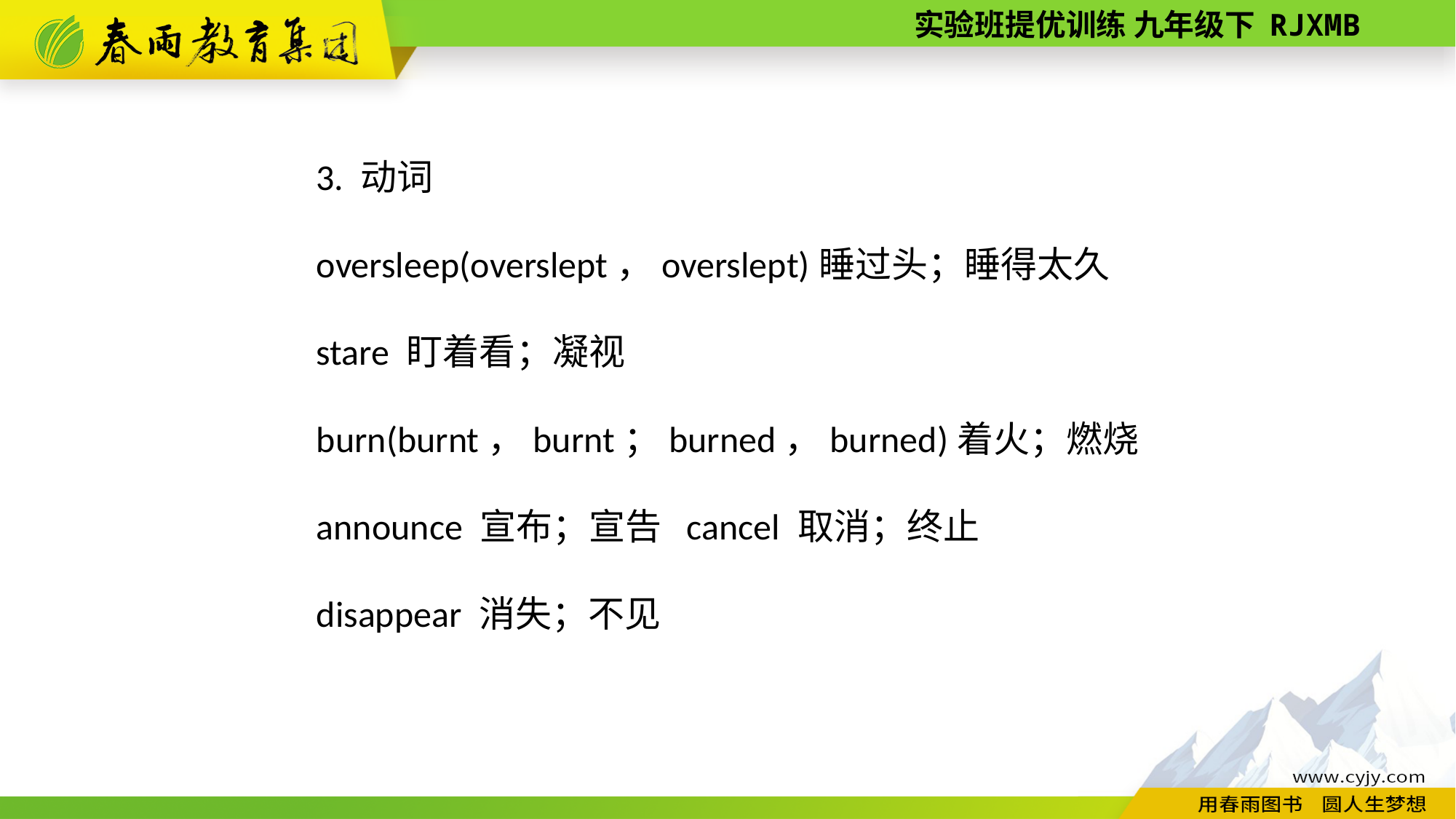

3. 动词
oversleep(overslept，overslept)睡过头；睡得太久
stare 盯着看；凝视
burn(burnt，burnt；burned，burned)着火；燃烧
announce 宣布；宣告  cancel 取消；终止
disappear 消失；不见